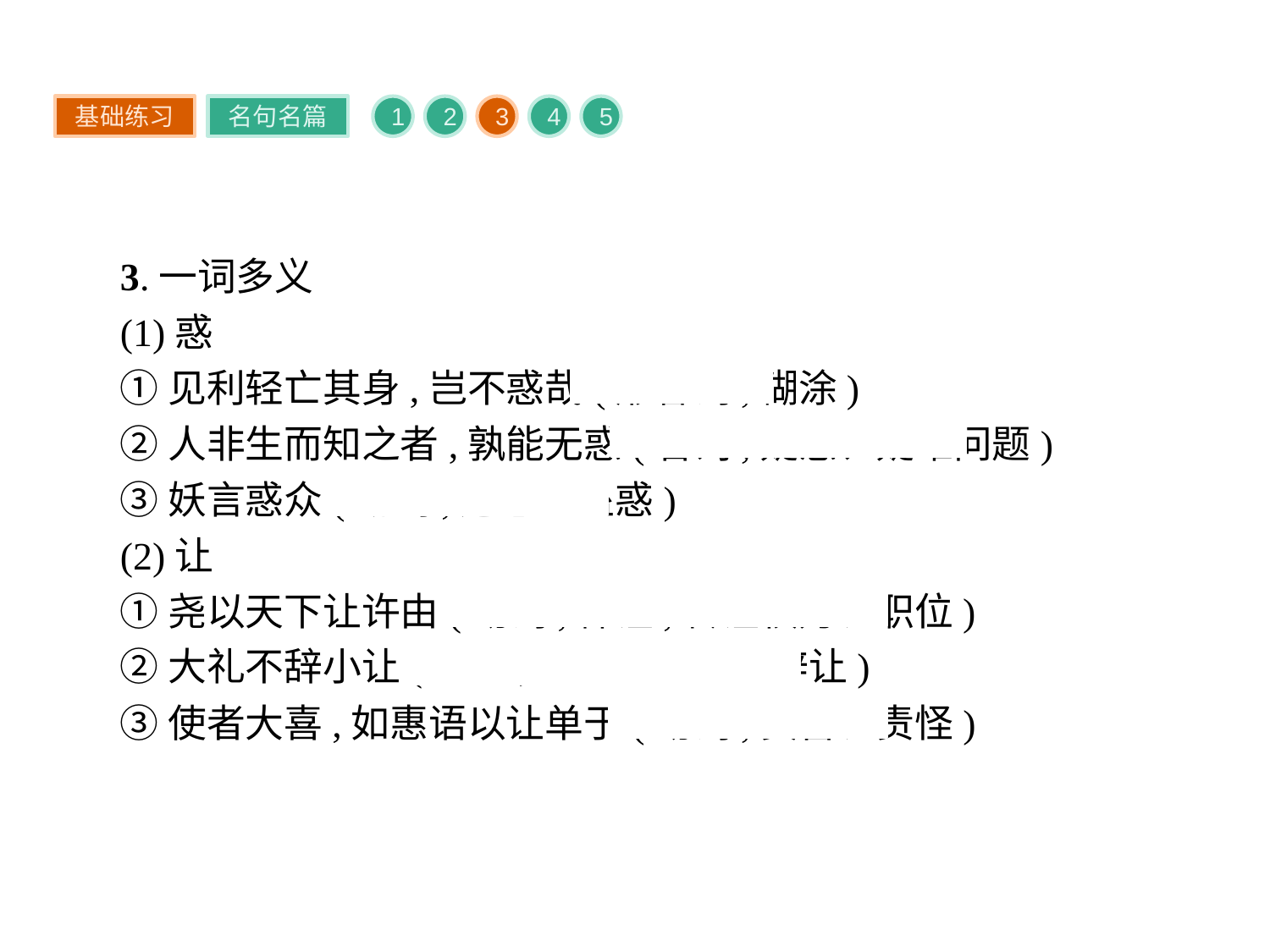

基础练习
名句名篇
1
2
3
4
5
3.一词多义
(1)惑
①见利轻亡其身,岂不惑哉(形容词,糊涂)
②人非生而知之者,孰能无惑(名词,疑惑、疑难问题)
③妖言惑众(动词,迷惑、蛊惑)
(2)让
①尧以天下让许由(动词,禅让,转让权力、职位)
②大礼不辞小让(动词,礼让、谦让、辞让)
③使者大喜,如惠语以让单于(动词,责备、责怪)